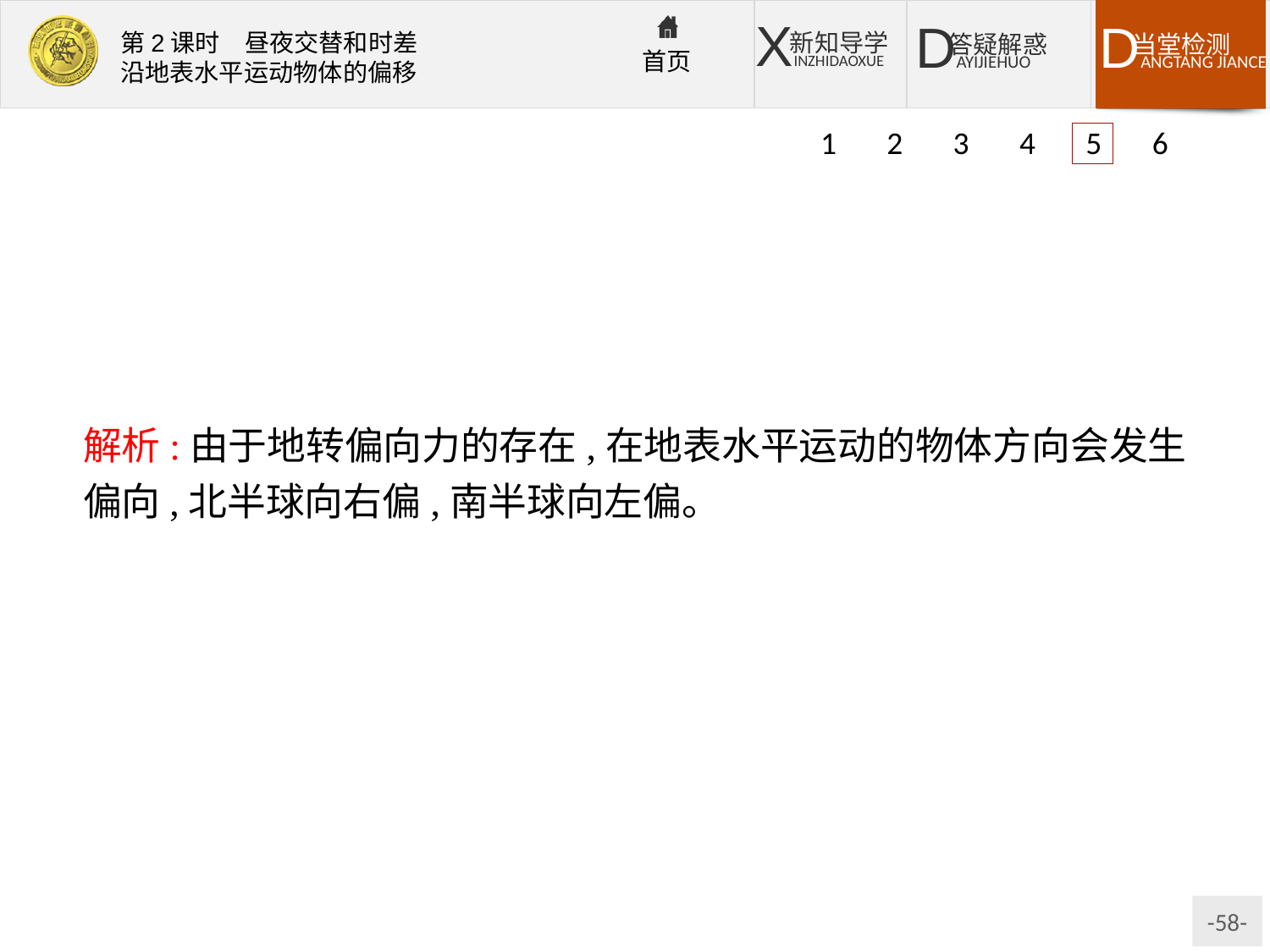

1       2       3       4       5       6

解析:由于地转偏向力的存在,在地表水平运动的物体方向会发生偏向,北半球向右偏,南半球向左偏。
答案:A